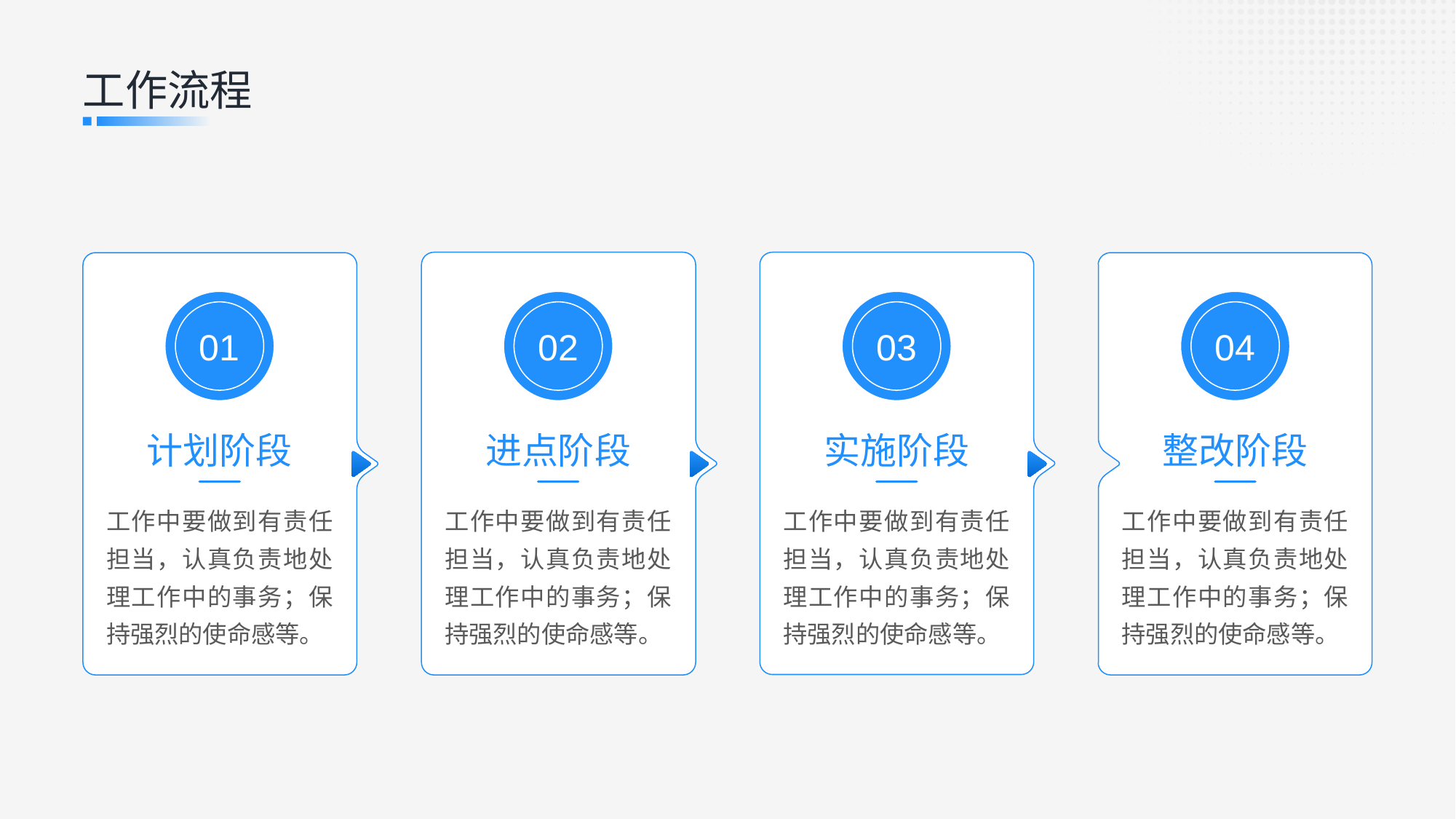

工作流程

01

02

03

04

计划阶段
进点阶段
实施阶段
整改阶段

工作中要做到有责任担当，认真负责地处理工作中的事务；保持强烈的使命感等。
工作中要做到有责任担当，认真负责地处理工作中的事务；保持强烈的使命感等。
工作中要做到有责任担当，认真负责地处理工作中的事务；保持强烈的使命感等。
工作中要做到有责任担当，认真负责地处理工作中的事务；保持强烈的使命感等。